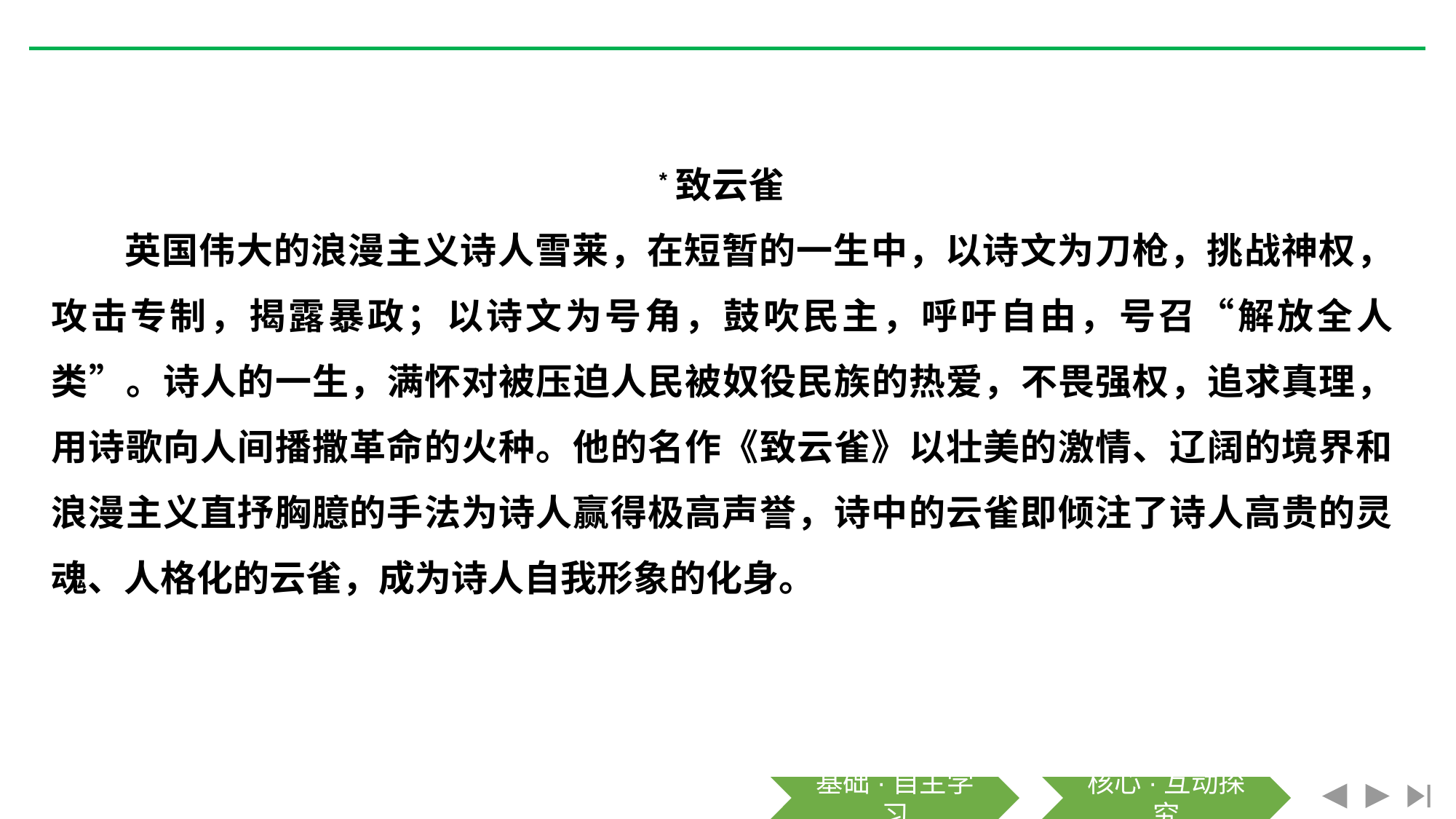

*致云雀
英国伟大的浪漫主义诗人雪莱，在短暂的一生中，以诗文为刀枪，挑战神权，攻击专制，揭露暴政；以诗文为号角，鼓吹民主，呼吁自由，号召“解放全人类”。诗人的一生，满怀对被压迫人民被奴役民族的热爱，不畏强权，追求真理，用诗歌向人间播撒革命的火种。他的名作《致云雀》以壮美的激情、辽阔的境界和浪漫主义直抒胸臆的手法为诗人赢得极高声誉，诗中的云雀即倾注了诗人高贵的灵魂、人格化的云雀，成为诗人自我形象的化身。